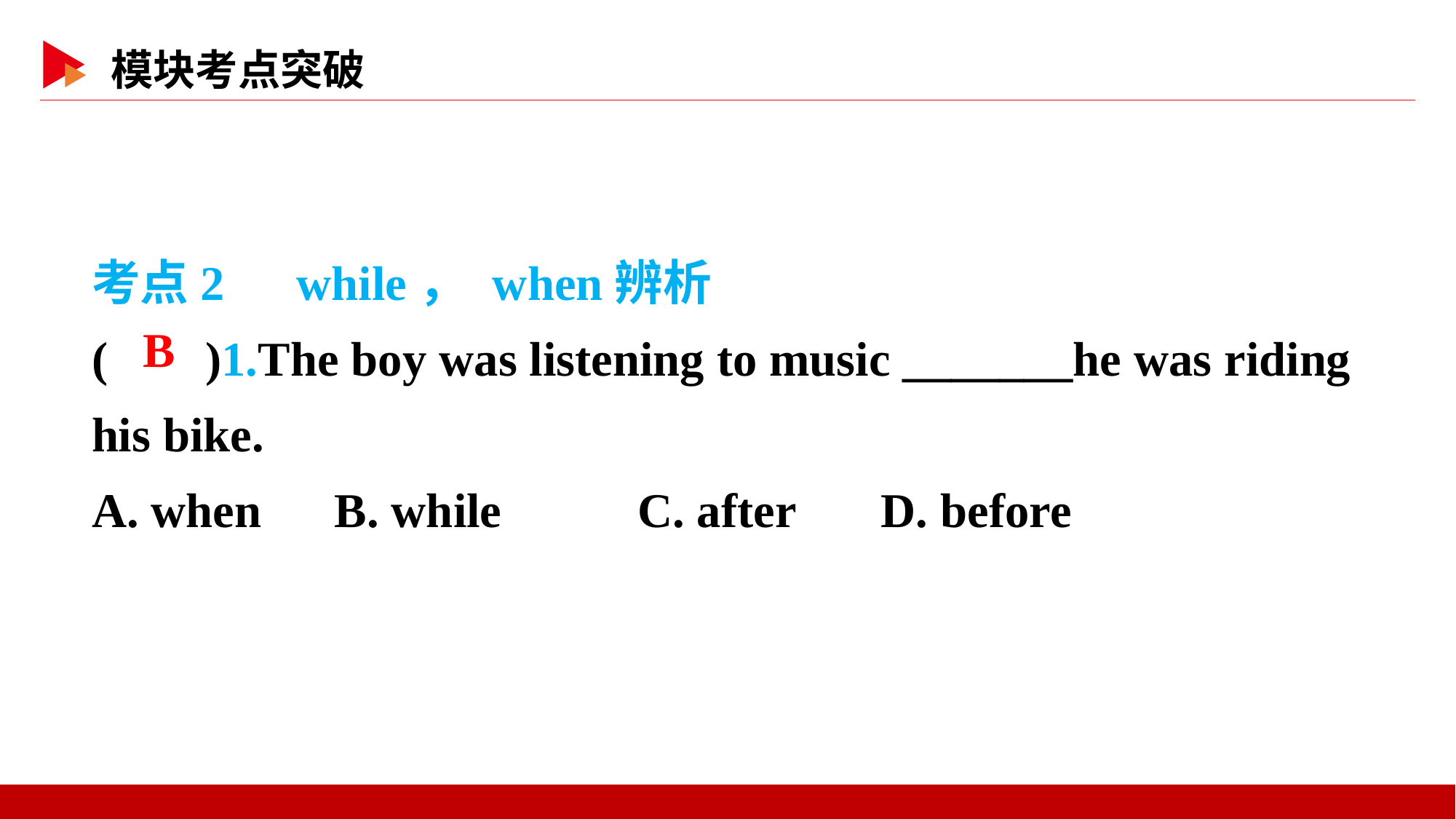

考点2　while， when辨析
(        )1.The boy was listening to music _______he was riding his bike.
A. when      B. while		C. after       D. before
   B